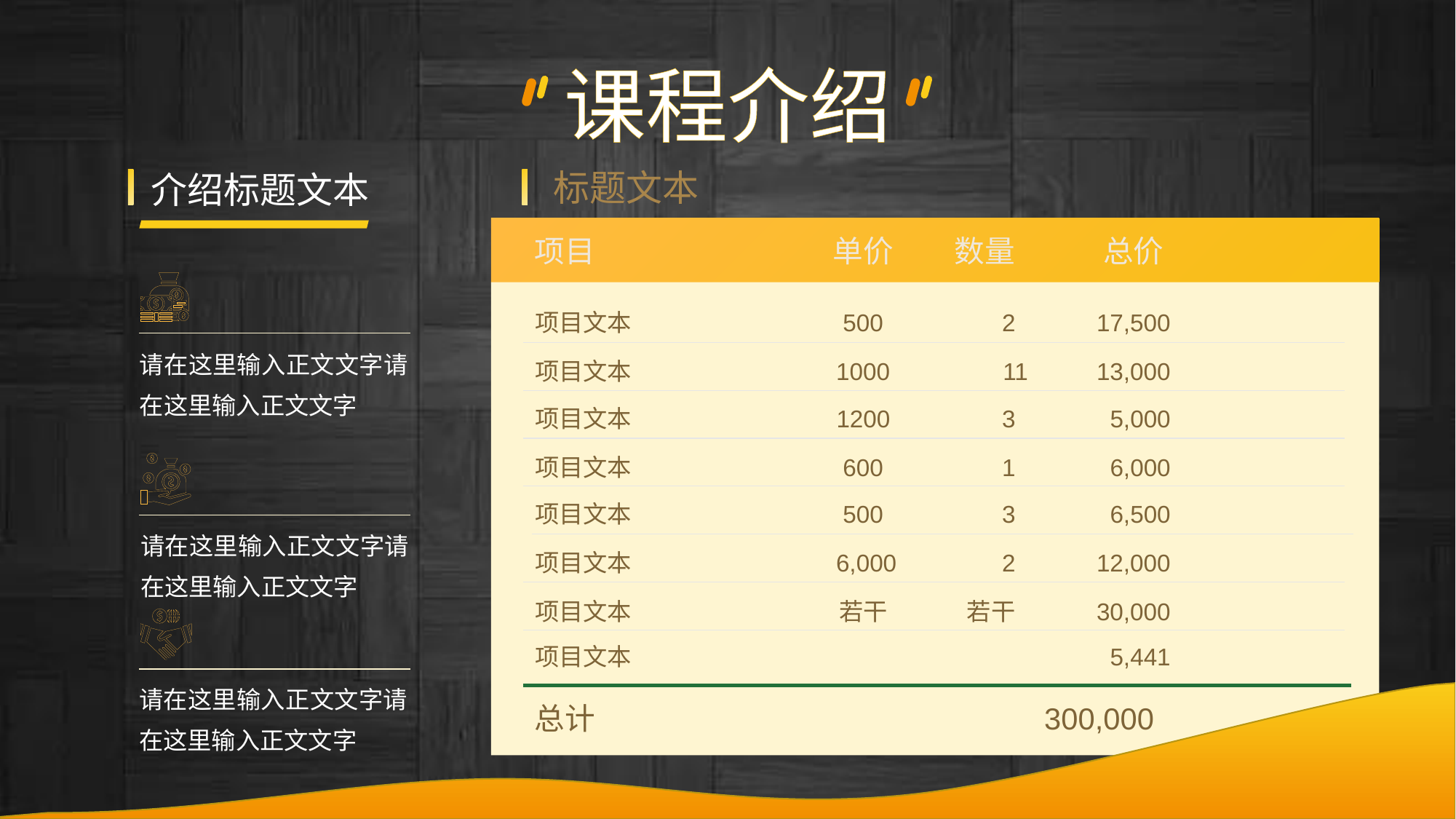

课程介绍
标题文本
介绍标题文本

项目
单价
数量
总价

项目文本
500
2
17,500
请在这里输入正文文字请在这里输入正文文字
项目文本
1000
11
13,000
项目文本
1200
3
5,000
项目文本
600
1
6,000

项目文本
500
3
6,500
请在这里输入正文文字请在这里输入正文文字
项目文本
6,000
2
12,000
项目文本
若干
若干
30,000

项目文本
5,441
请在这里输入正文文字请在这里输入正文文字
总计
300,000
标题
文字
题